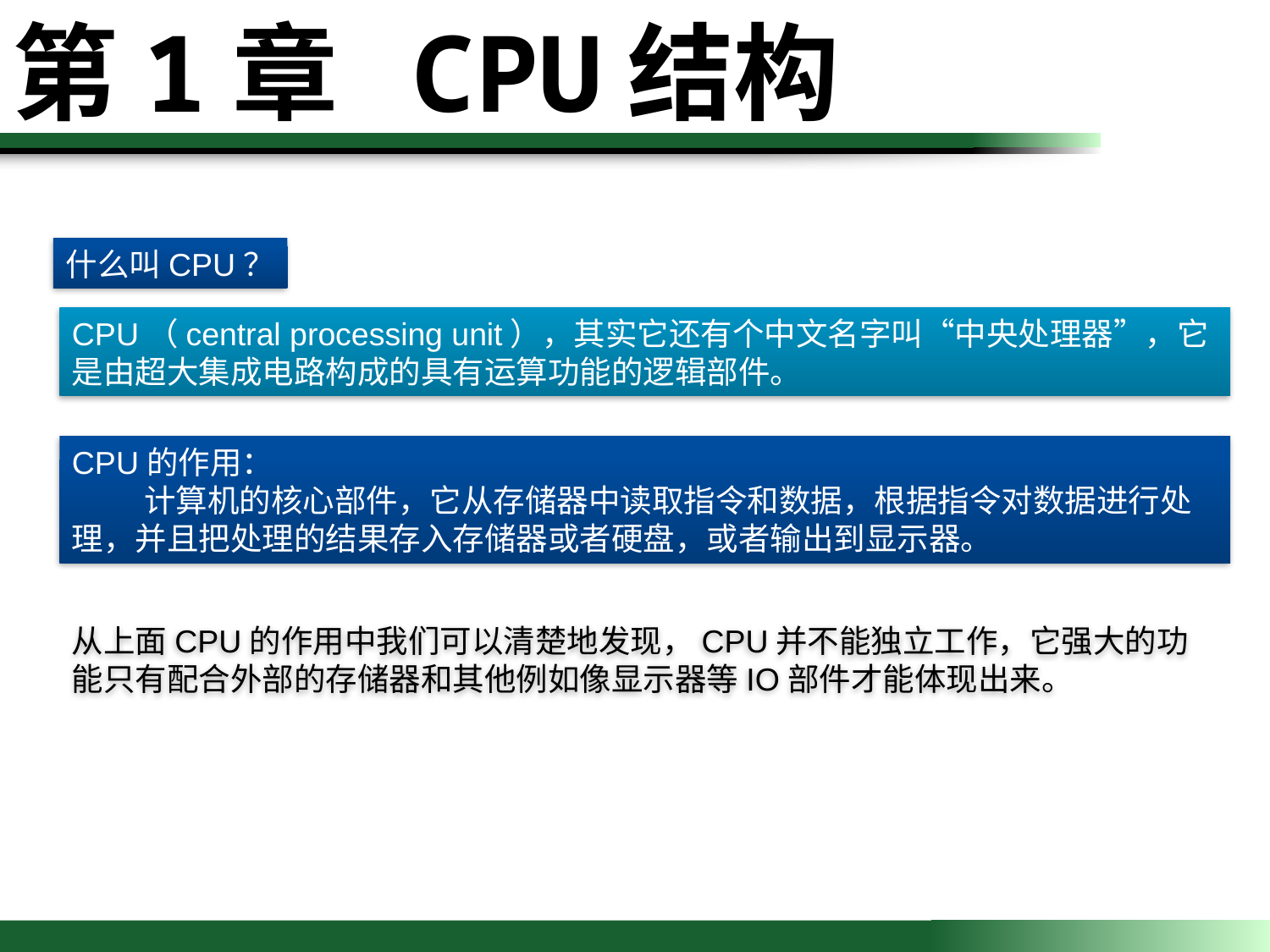

第1章  CPU结构
什么叫CPU？
CPU（central processing unit），其实它还有个中文名字叫“中央处理器”，它是由超大集成电路构成的具有运算功能的逻辑部件。
CPU的作用：
         计算机的核心部件，它从存储器中读取指令和数据，根据指令对数据进行处理，并且把处理的结果存入存储器或者硬盘，或者输出到显示器。
从上面CPU的作用中我们可以清楚地发现，CPU并不能独立工作，它强大的功能只有配合外部的存储器和其他例如像显示器等IO部件才能体现出来。